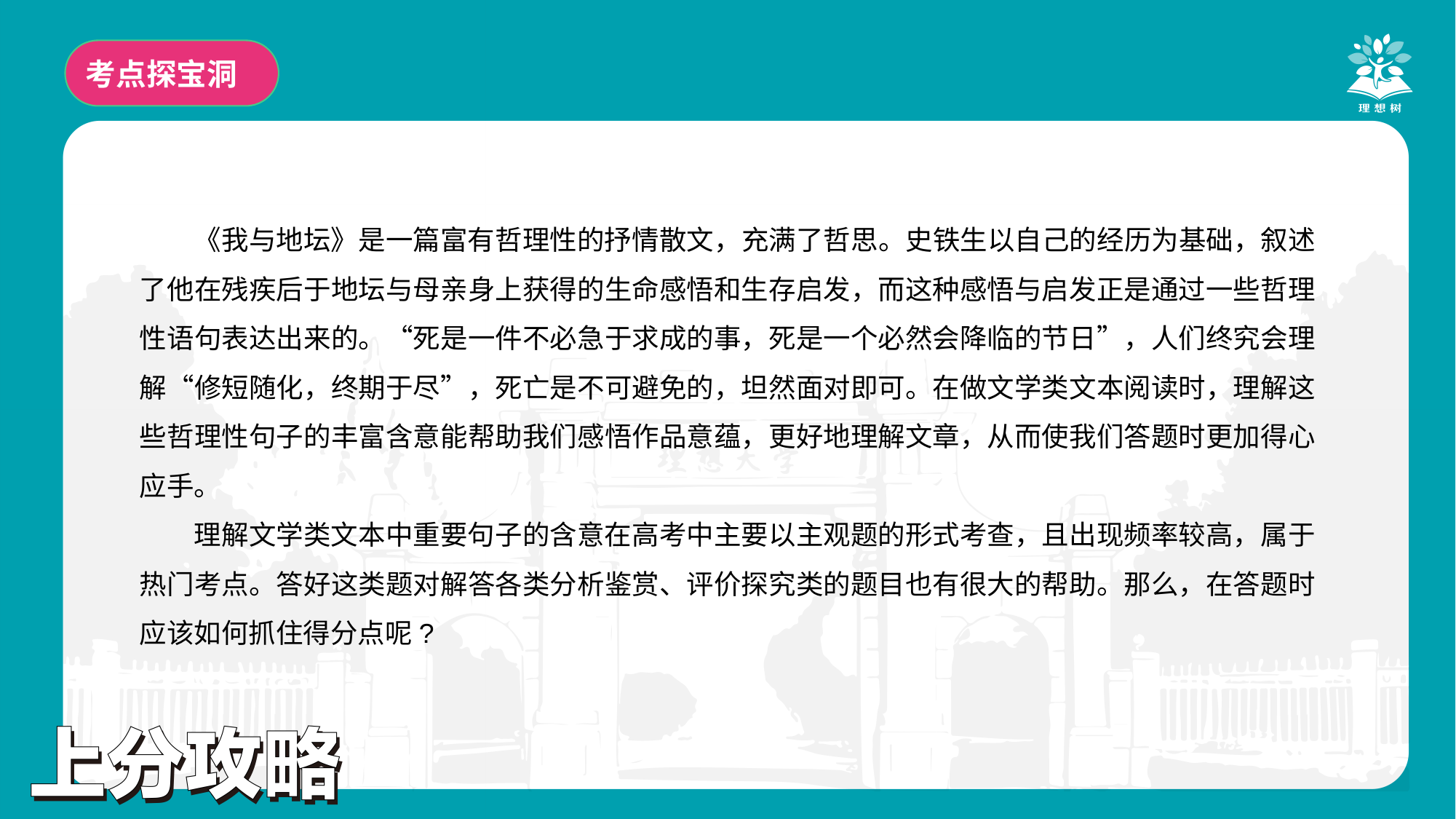

考点探宝洞
《我与地坛》是一篇富有哲理性的抒情散文，充满了哲思。史铁生以自己的经历为基础，叙述了他在残疾后于地坛与母亲身上获得的生命感悟和生存启发，而这种感悟与启发正是通过一些哲理性语句表达出来的。“死是一件不必急于求成的事，死是一个必然会降临的节日”，人们终究会理解“修短随化，终期于尽”，死亡是不可避免的，坦然面对即可。在做文学类文本阅读时，理解这些哲理性句子的丰富含意能帮助我们感悟作品意蕴，更好地理解文章，从而使我们答题时更加得心应手。
理解文学类文本中重要句子的含意在高考中主要以主观题的形式考查，且出现频率较高，属于热门考点。答好这类题对解答各类分析鉴赏、评价探究类的题目也有很大的帮助。那么，在答题时应该如何抓住得分点呢?